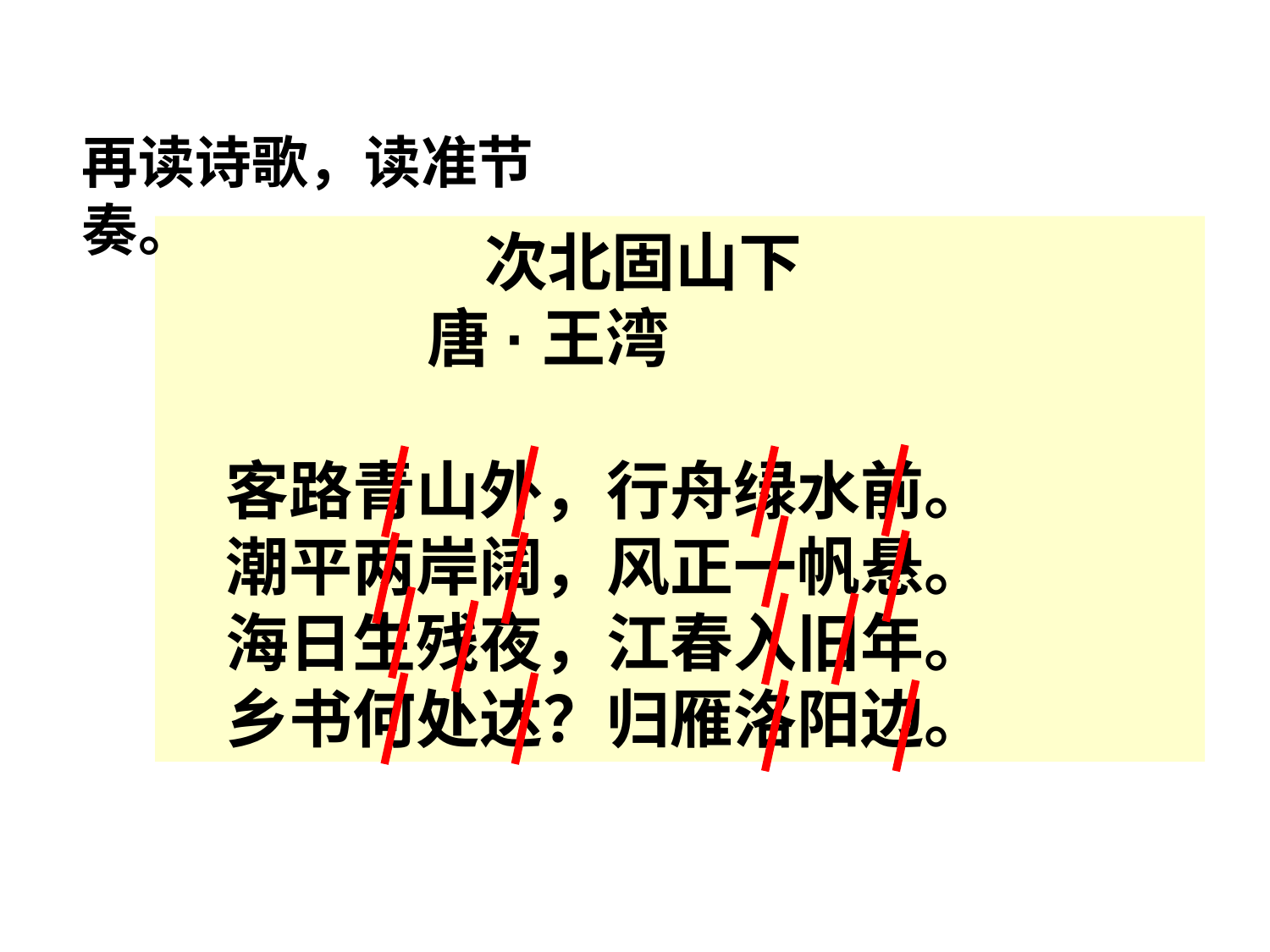

再读诗歌，读准节奏。

                     次北固山下
                 唐·王湾

   客路青山外，行舟绿水前。
   潮平两岸阔，风正一帆悬。
   海日生残夜，江春入旧年。
   乡书何处达？归雁洛阳边。